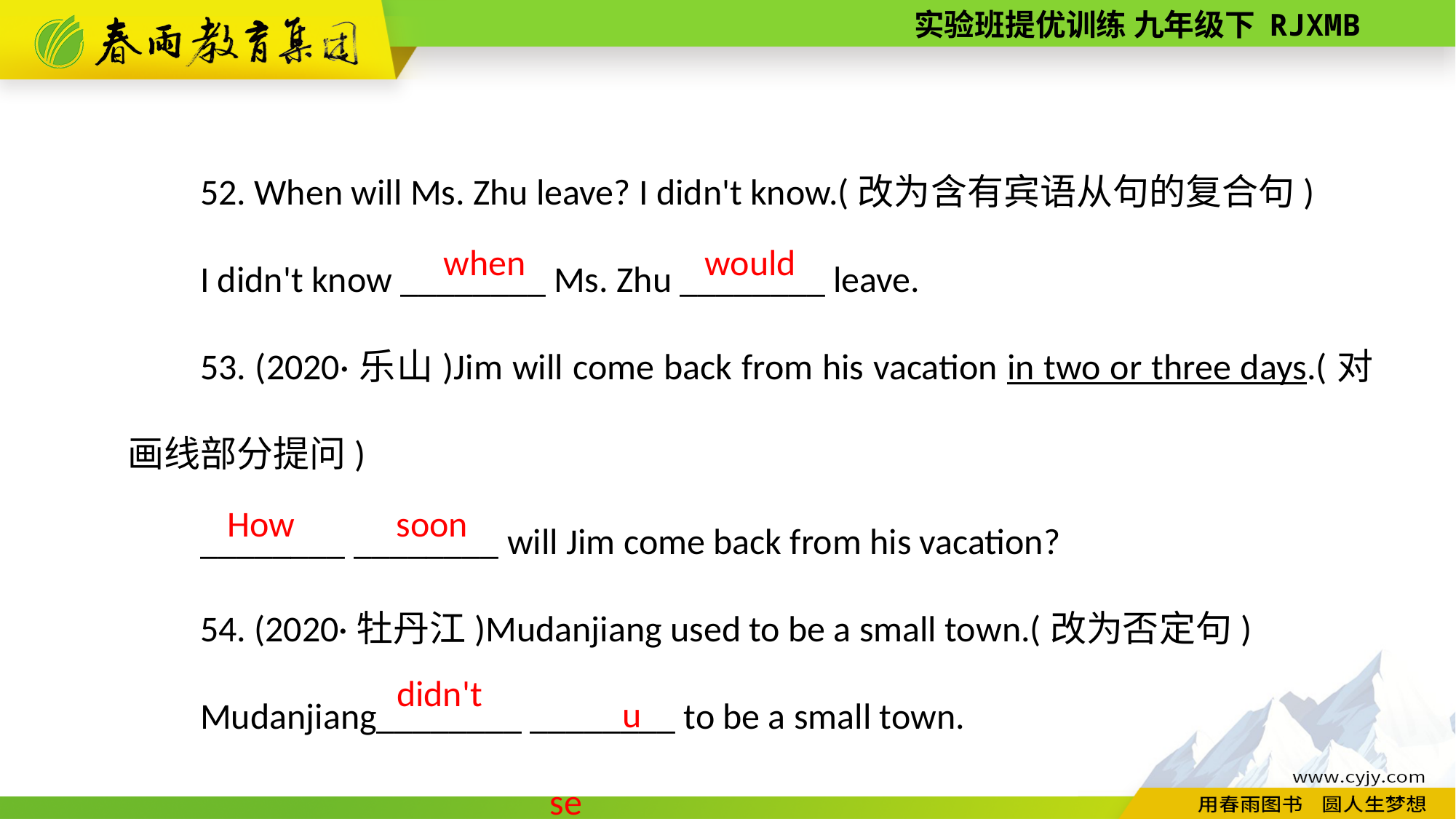

52. When will Ms. Zhu leave? I didn't know.(改为含有宾语从句的复合句)
I didn't know ________ Ms. Zhu ________ leave.
53. (2020·乐山)Jim will come back from his vacation in two or three days.(对画线部分提问)
________ ________ will Jim come back from his vacation?
54. (2020·牡丹江)Mudanjiang used to be a small town.(改为否定句)
Mudanjiang________ ________ to be a small town.
would
when
How
soon
use
didn't